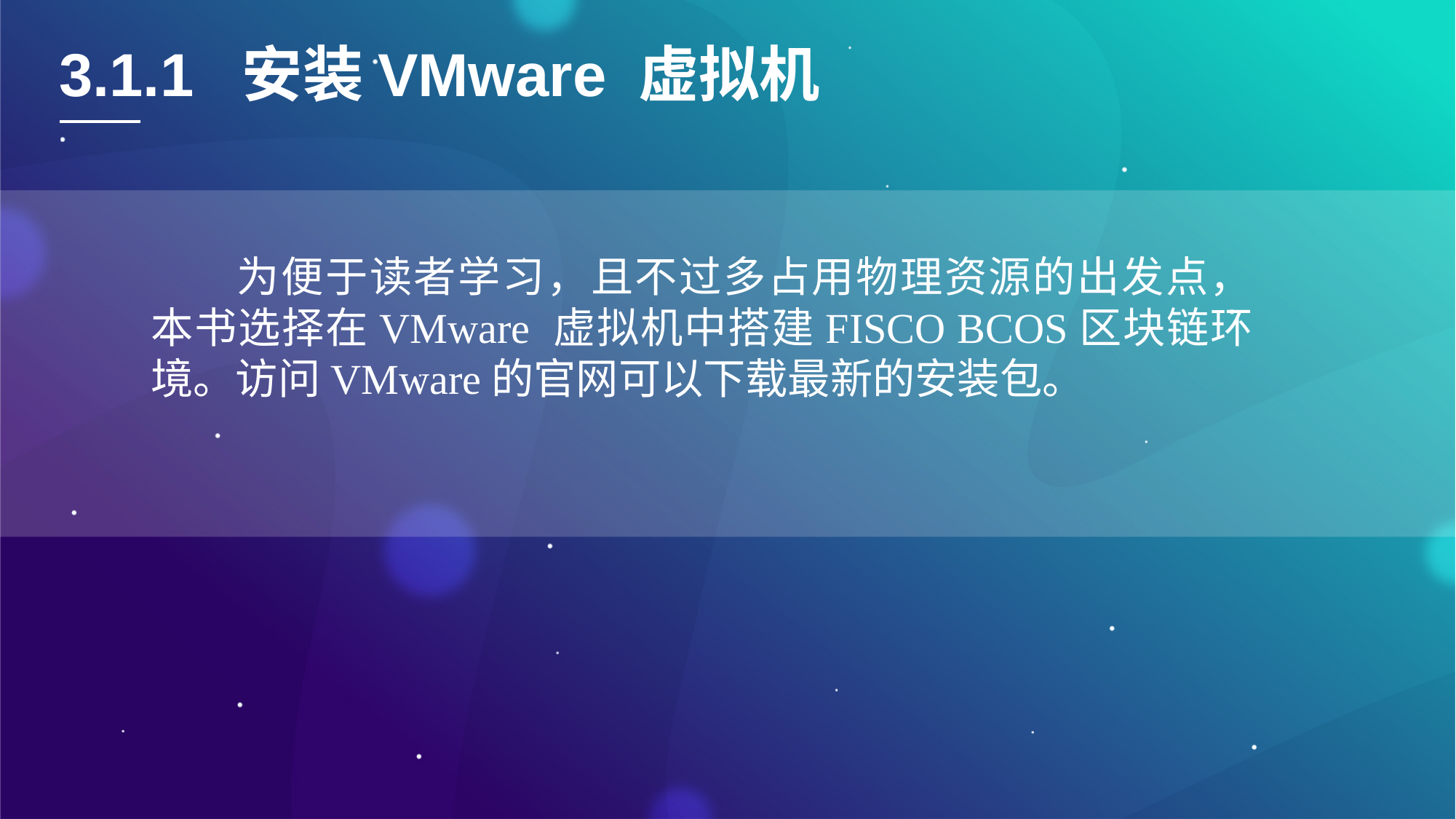

3.1.1  安装VMware 虚拟机

为便于读者学习，且不过多占用物理资源的出发点，本书选择在VMware 虚拟机中搭建FISCO BCOS区块链环境。访问VMware的官网可以下载最新的安装包。